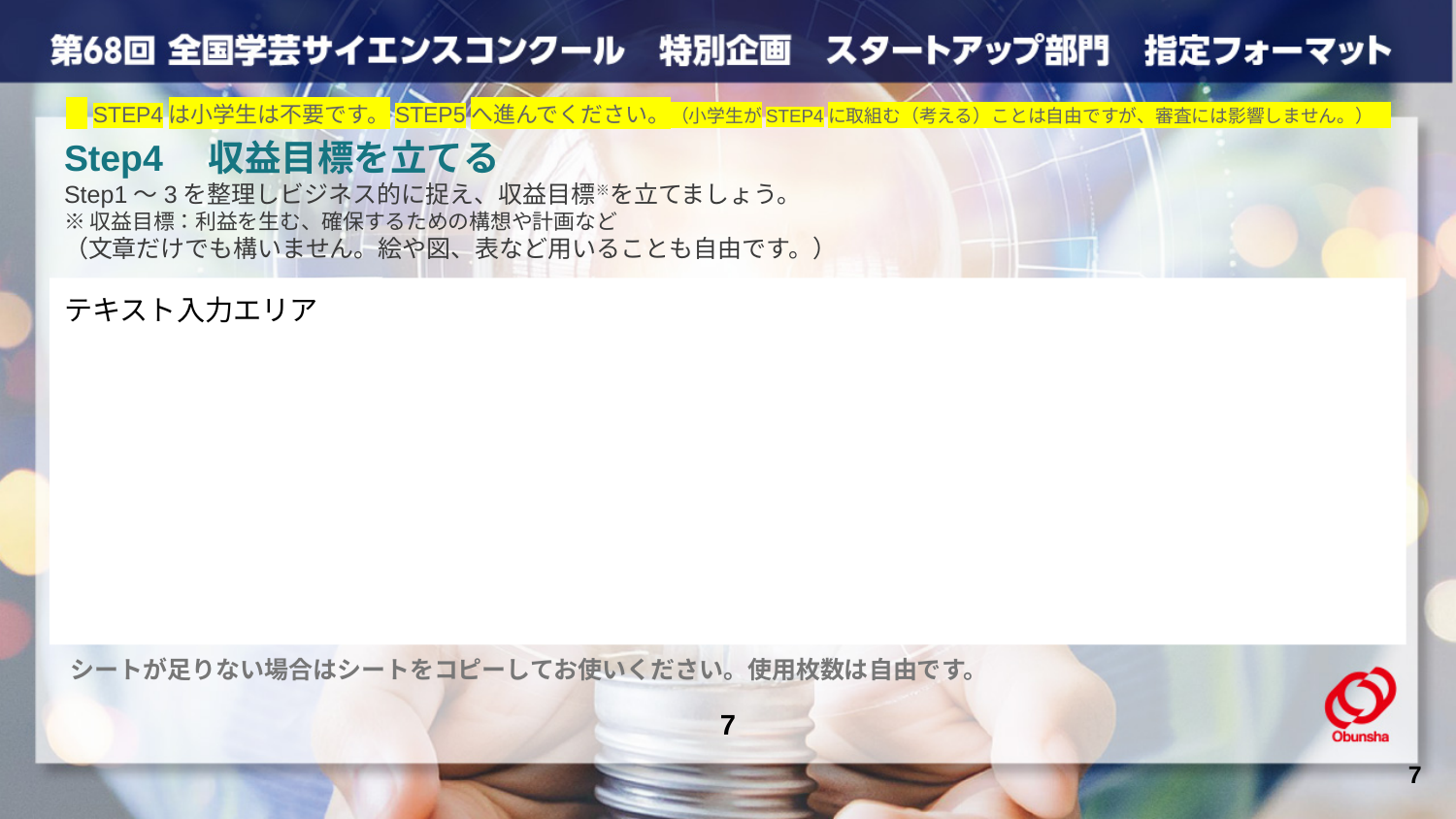

STEP4は小学生は不要です。STEP5へ進んでください。（小学生がSTEP4に取組む（考える）ことは自由ですが、審査には影響しません。）
Step4　収益目標を立てる
Step1～3を整理しビジネス的に捉え、収益目標※を立てましょう。
※収益目標：利益を生む、確保するための構想や計画など
（文章だけでも構いません。絵や図、表など用いることも自由です。）
テキスト入力エリア
シートが足りない場合はシートをコピーしてお使いください。使用枚数は自由です。
7